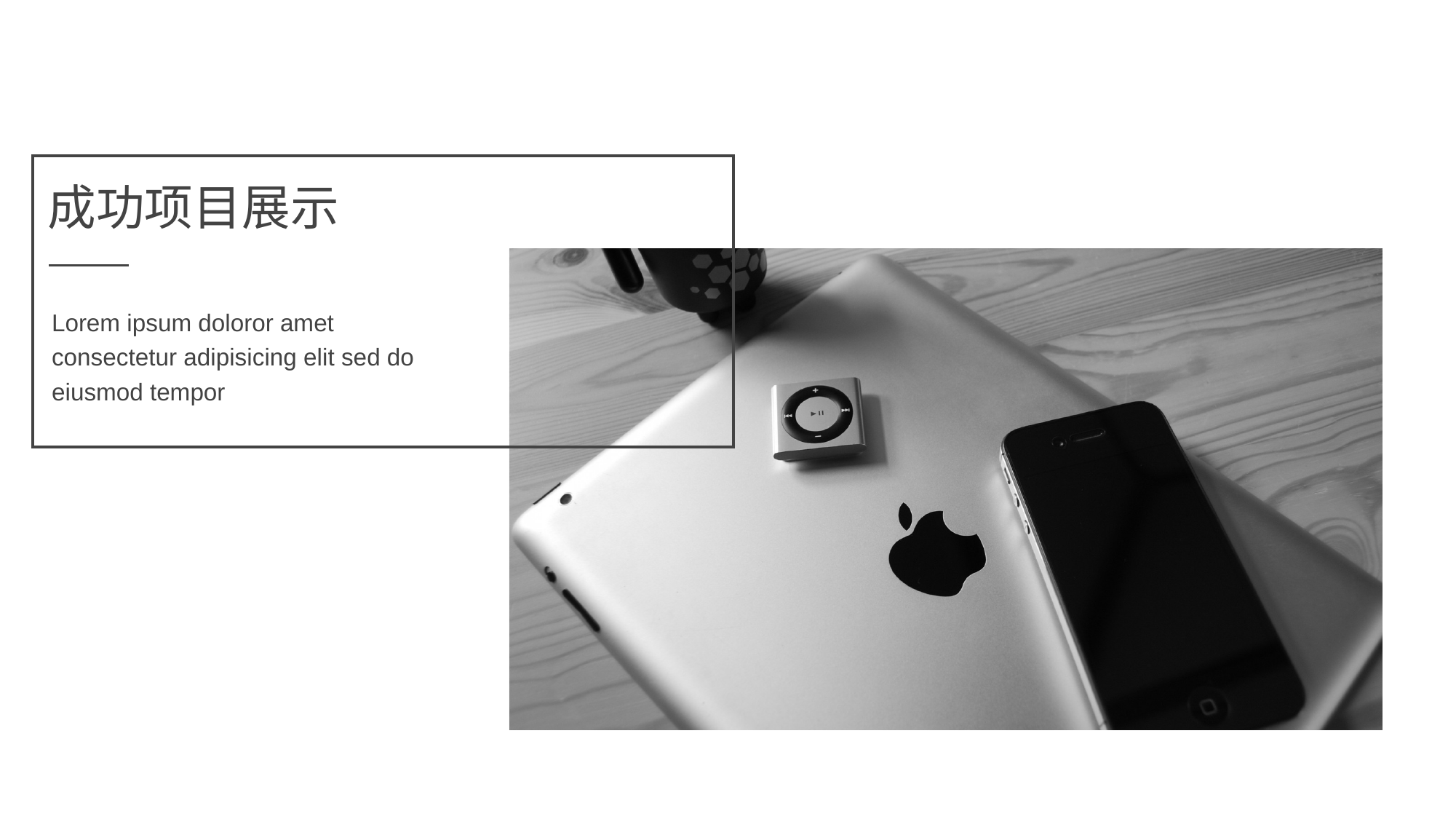

成功项目展示

Lorem ipsum doloror amet consectetur adipisicing elit sed do eiusmod tempor